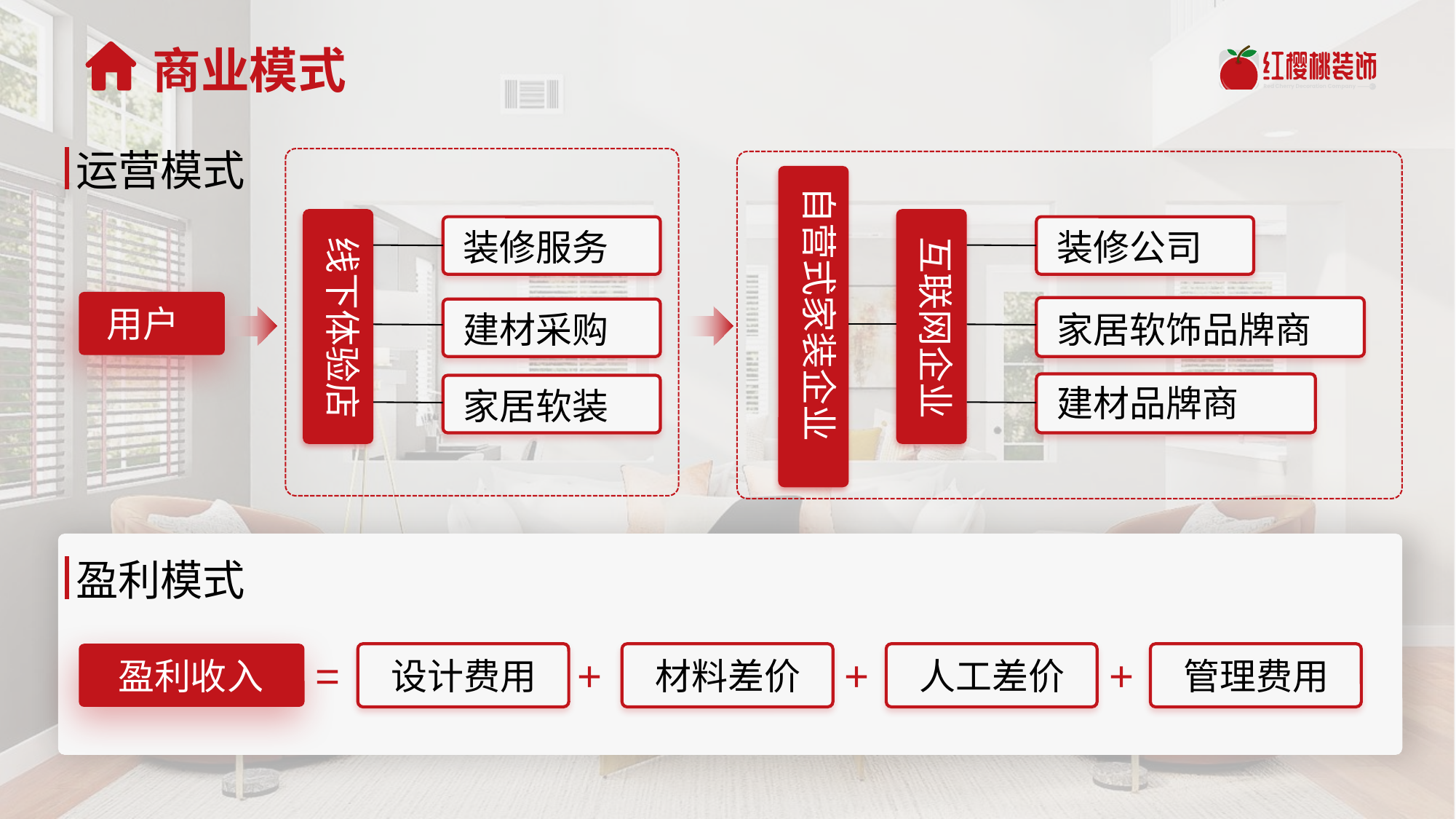

商业模式

运营模式

自营式家装企业

装修服务

装修公司
线下体验店
互联网企业

用户

家居软饰品牌商

建材采购

家居软装
建材品牌商

盈利模式
=
+
+
+

设计费用

材料差价

人工差价

管理费用
盈利收入